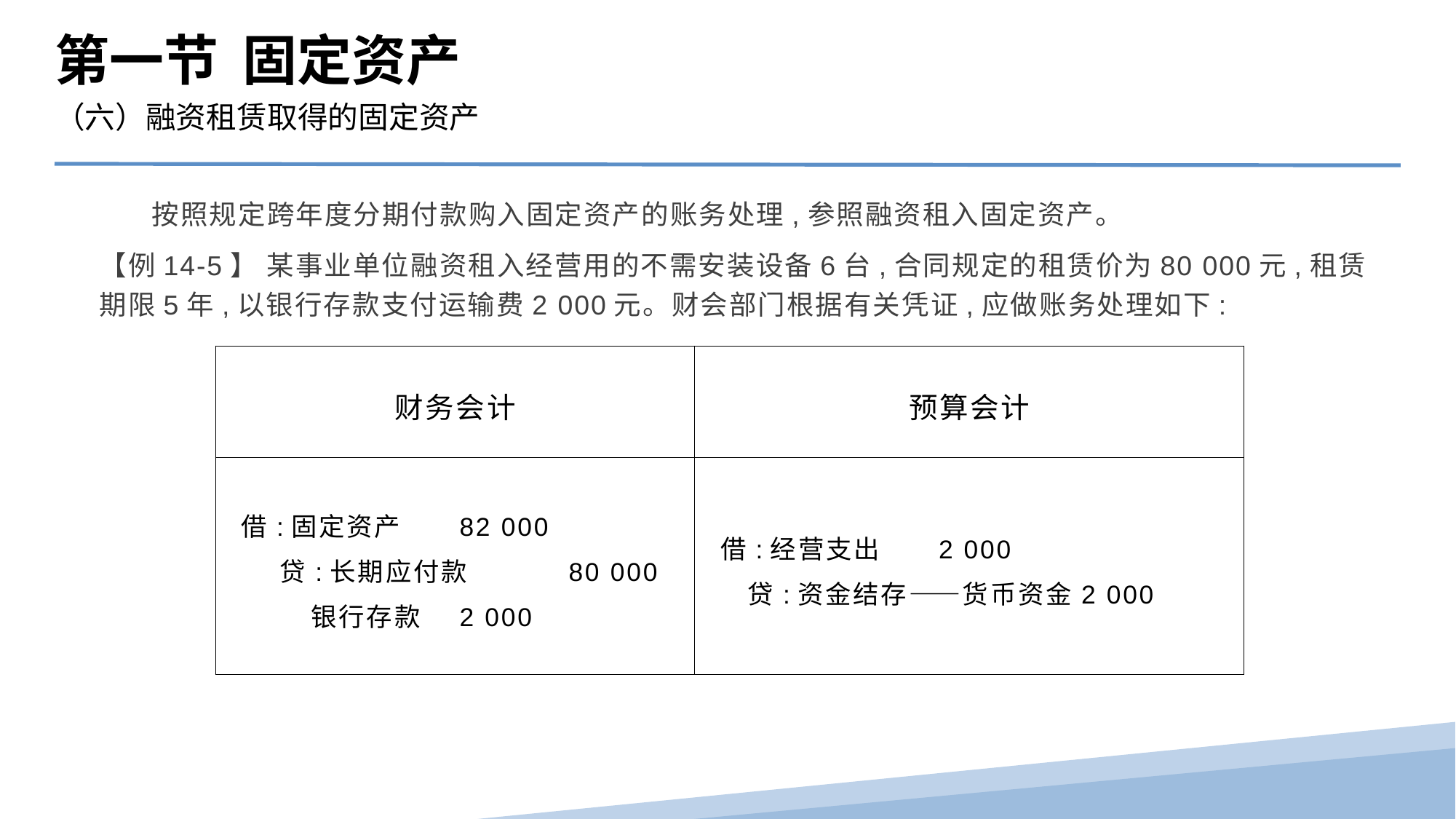

第一节  固定资产
（六）融资租赁取得的固定资产
      按照规定跨年度分期付款购入固定资产的账务处理,参照融资租入固定资产。
【例14-5】 某事业单位融资租入经营用的不需安装设备6台,合同规定的租赁价为80 000元,租赁期限5年,以银行存款支付运输费2 000元。财会部门根据有关凭证,应做账务处理如下:
| 财务会计 | 预算会计 |
| --- | --- |
| 借:固定资产 82 000 贷:长期应付款 80 000 银行存款 2 000 | 借:经营支出 2 000 贷:资金结存——货币资金2 000 |